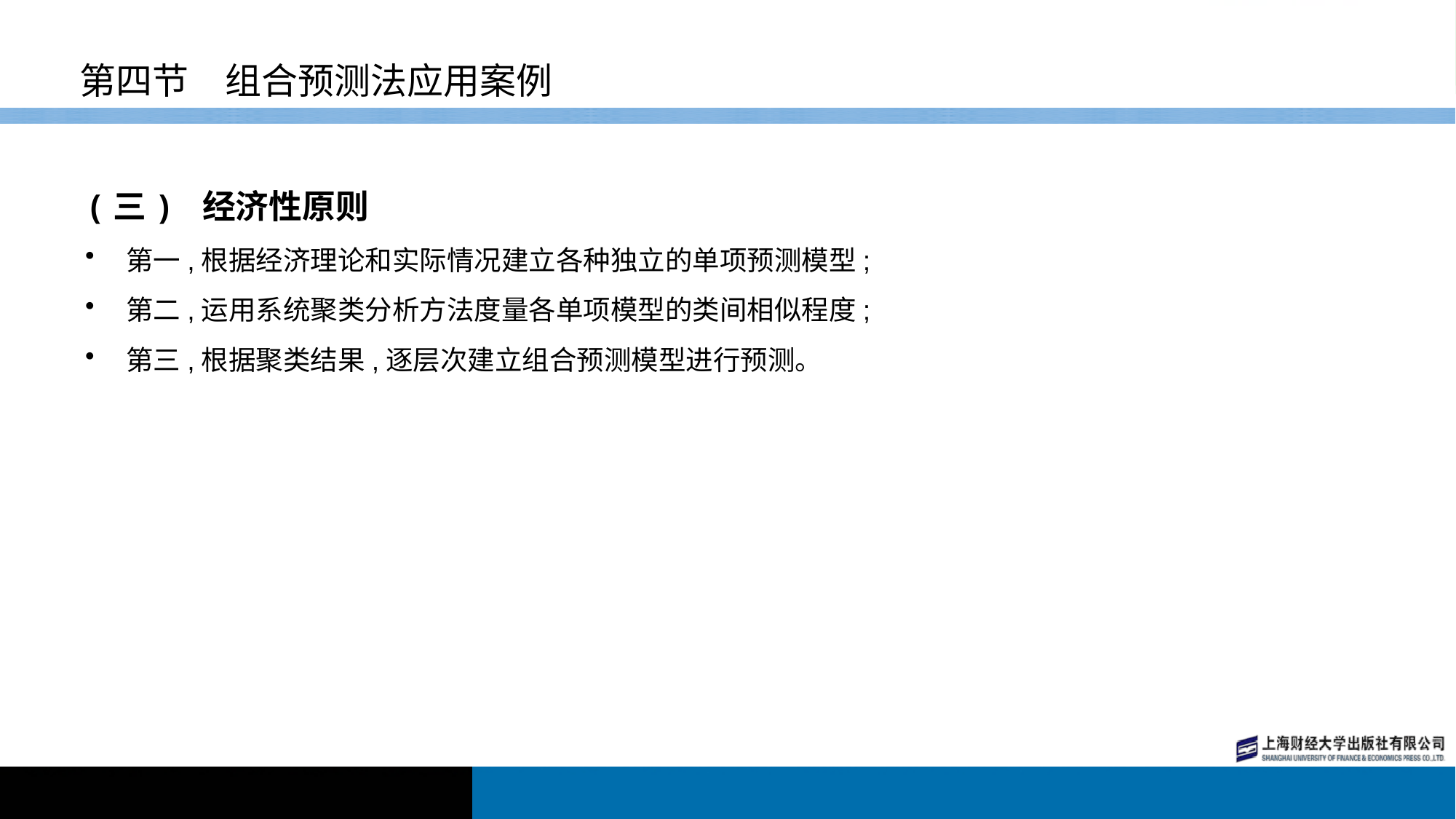

# 第四节　组合预测法应用案例
(三) 经济性原则
第一,根据经济理论和实际情况建立各种独立的单项预测模型;
第二,运用系统聚类分析方法度量各单项模型的类间相似程度;
第三,根据聚类结果,逐层次建立组合预测模型进行预测。
16